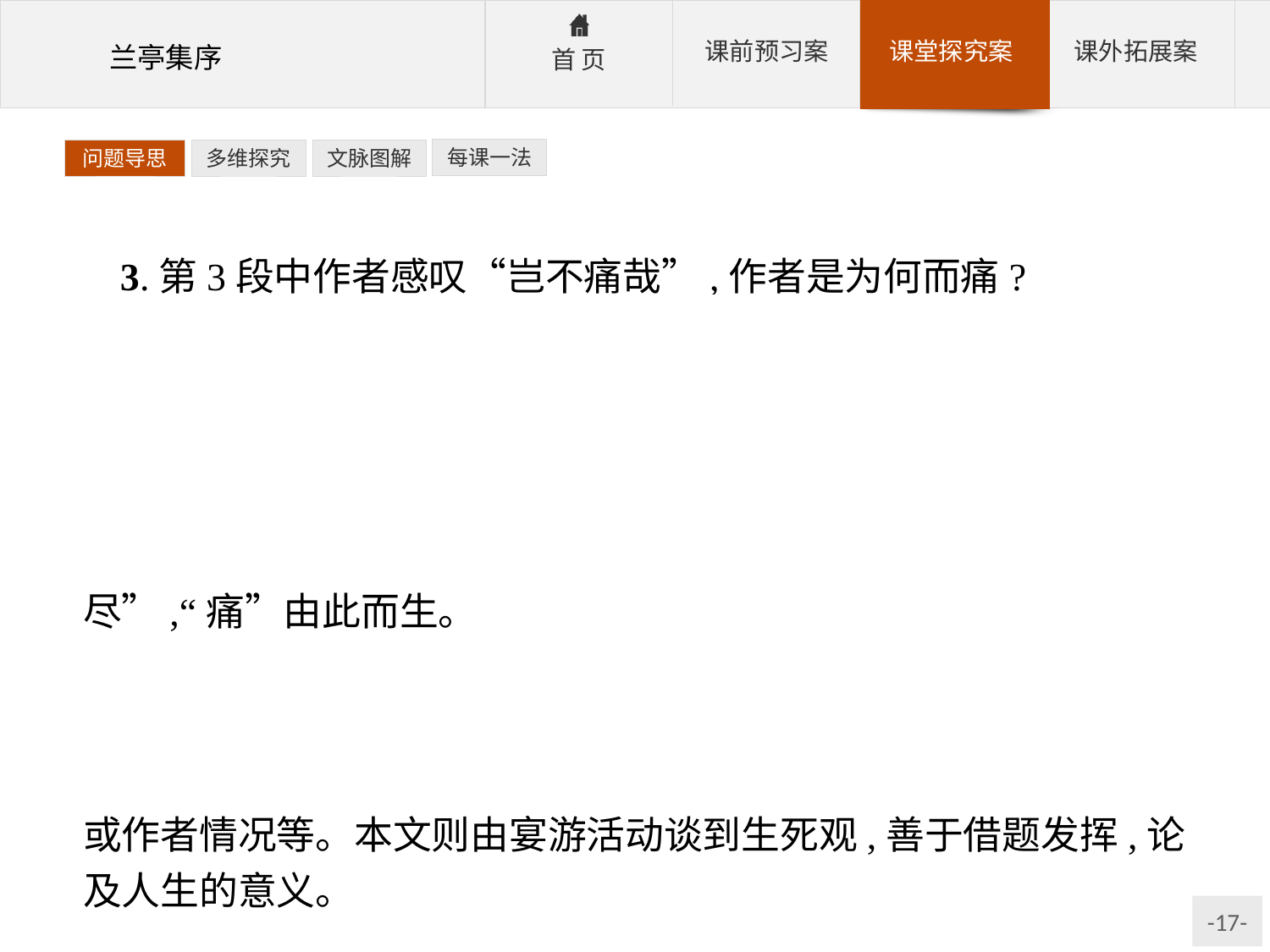

每课一法
问题导思
多维探究
文脉图解
3.第3段中作者感叹“岂不痛哉”,作者是为何而痛?
参考答案:这一段在前面极写宴集之乐后引出了作者对人生的感慨。兰亭宴集,自然快乐,但终有期限,聚会难而短,分离易而长。由此想到了人生。人生一世,各有所好,有的“悟言一室之内”,有的“放浪形骸之外”,或静或动,“暂得于心”,但随着时境的变化,心境也随之而发生变化,“况修短随化,终期于尽”,“痛”由此而生。
4.作为书序,本文和一般的书序有什么不同?作者行文有何特点?
参考答案:一般的书序介绍成书的经过、出版意旨、编写体例或作者情况等。本文则由宴游活动谈到生死观,善于借题发挥,论及人生的意义。